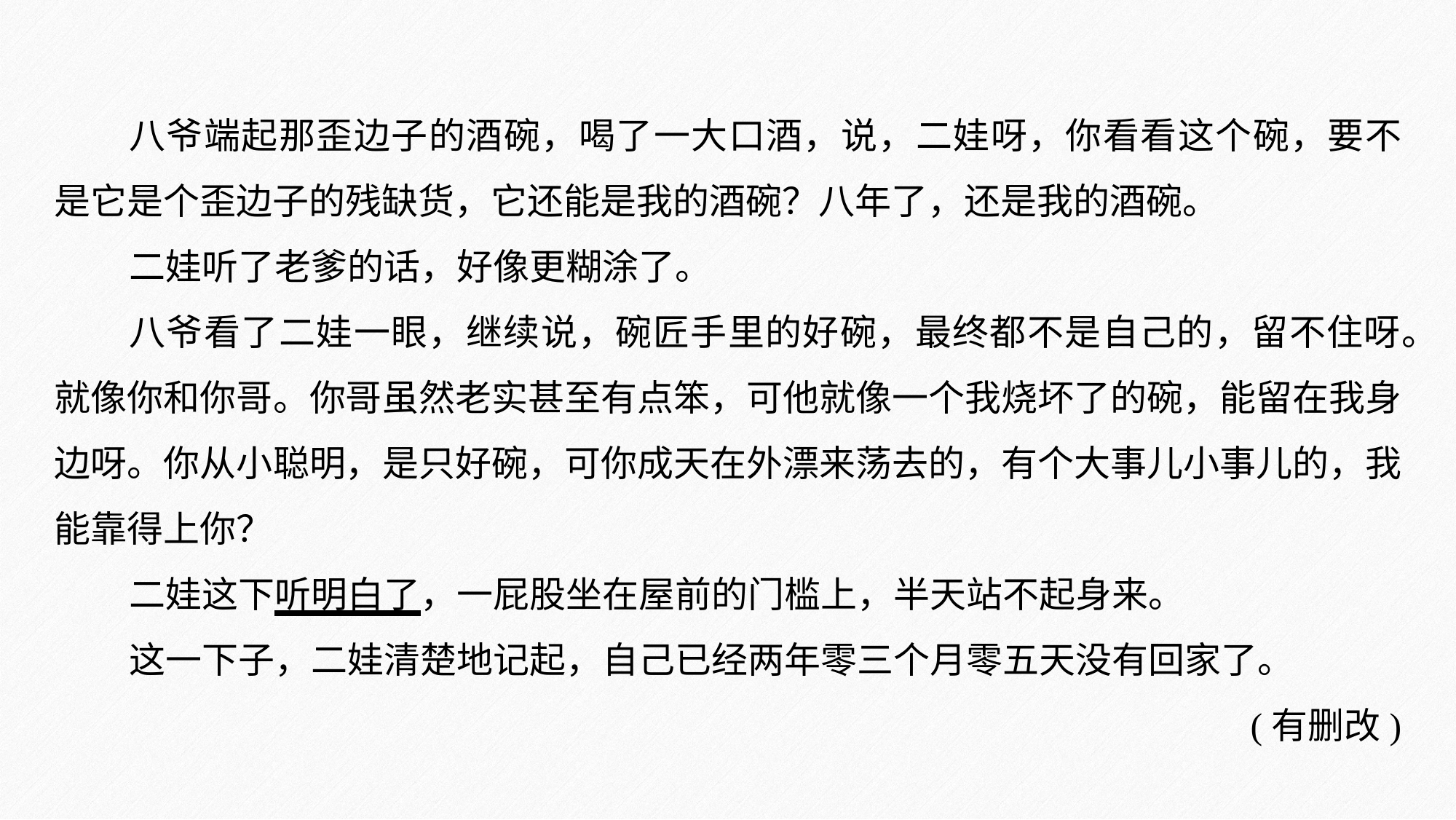

八爷端起那歪边子的酒碗，喝了一大口酒，说，二娃呀，你看看这个碗，要不是它是个歪边子的残缺货，它还能是我的酒碗？八年了，还是我的酒碗。
二娃听了老爹的话，好像更糊涂了。
八爷看了二娃一眼，继续说，碗匠手里的好碗，最终都不是自己的，留不住呀。就像你和你哥。你哥虽然老实甚至有点笨，可他就像一个我烧坏了的碗，能留在我身边呀。你从小聪明，是只好碗，可你成天在外漂来荡去的，有个大事儿小事儿的，我能靠得上你？
二娃这下听明白了，一屁股坐在屋前的门槛上，半天站不起身来。
这一下子，二娃清楚地记起，自己已经两年零三个月零五天没有回家了。
(有删改)